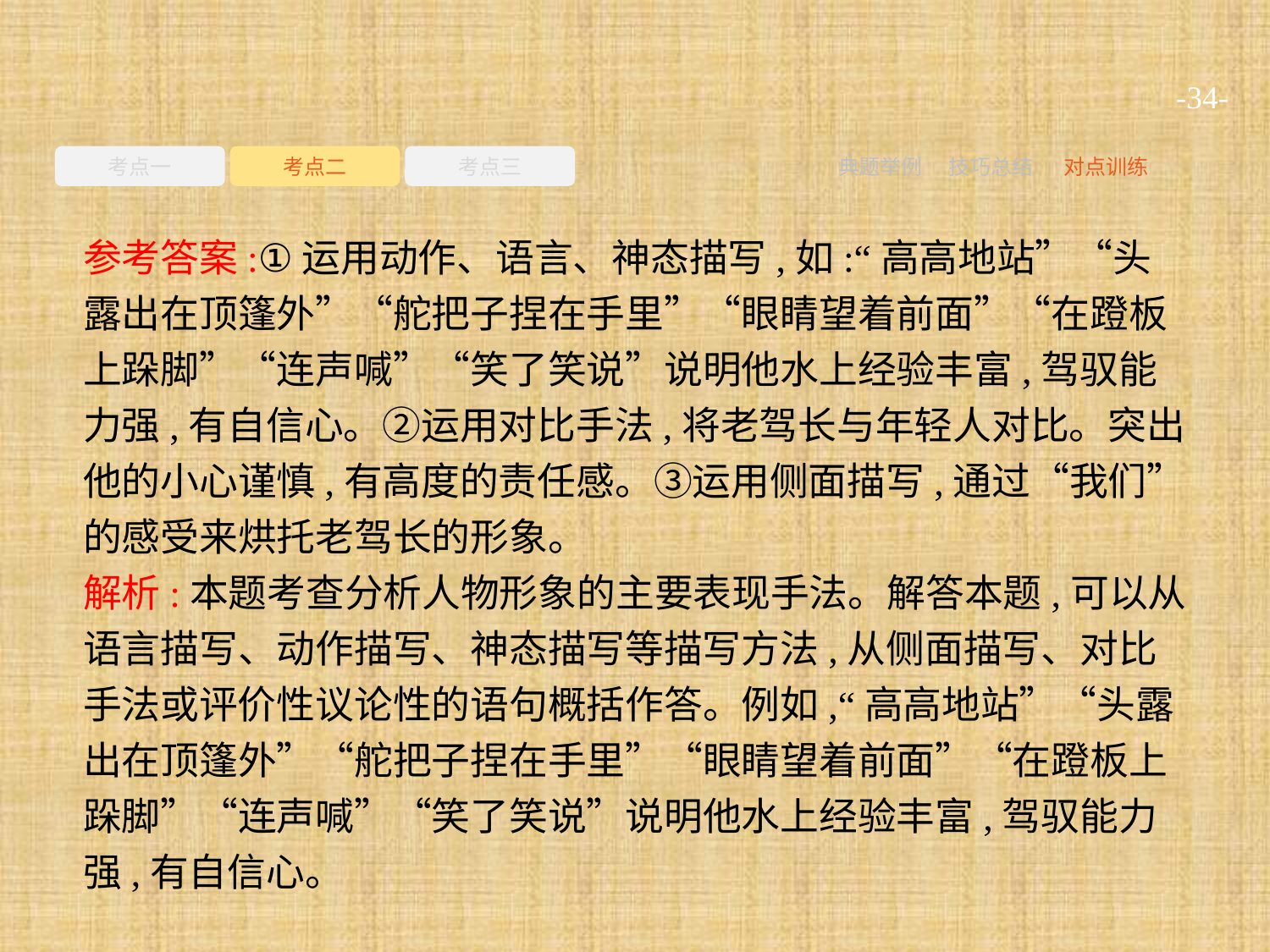

-34-
考点一
考点二
考点三
典题举例
技巧总结
对点训练
参考答案:①运用动作、语言、神态描写,如:“高高地站”“头露出在顶篷外”“舵把子捏在手里”“眼睛望着前面”“在蹬板上跺脚”“连声喊”“笑了笑说”说明他水上经验丰富,驾驭能力强,有自信心。②运用对比手法,将老驾长与年轻人对比。突出他的小心谨慎,有高度的责任感。③运用侧面描写,通过“我们”的感受来烘托老驾长的形象。
解析:本题考查分析人物形象的主要表现手法。解答本题,可以从语言描写、动作描写、神态描写等描写方法,从侧面描写、对比手法或评价性议论性的语句概括作答。例如,“高高地站”“头露出在顶篷外”“舵把子捏在手里”“眼睛望着前面”“在蹬板上跺脚”“连声喊”“笑了笑说”说明他水上经验丰富,驾驭能力强,有自信心。